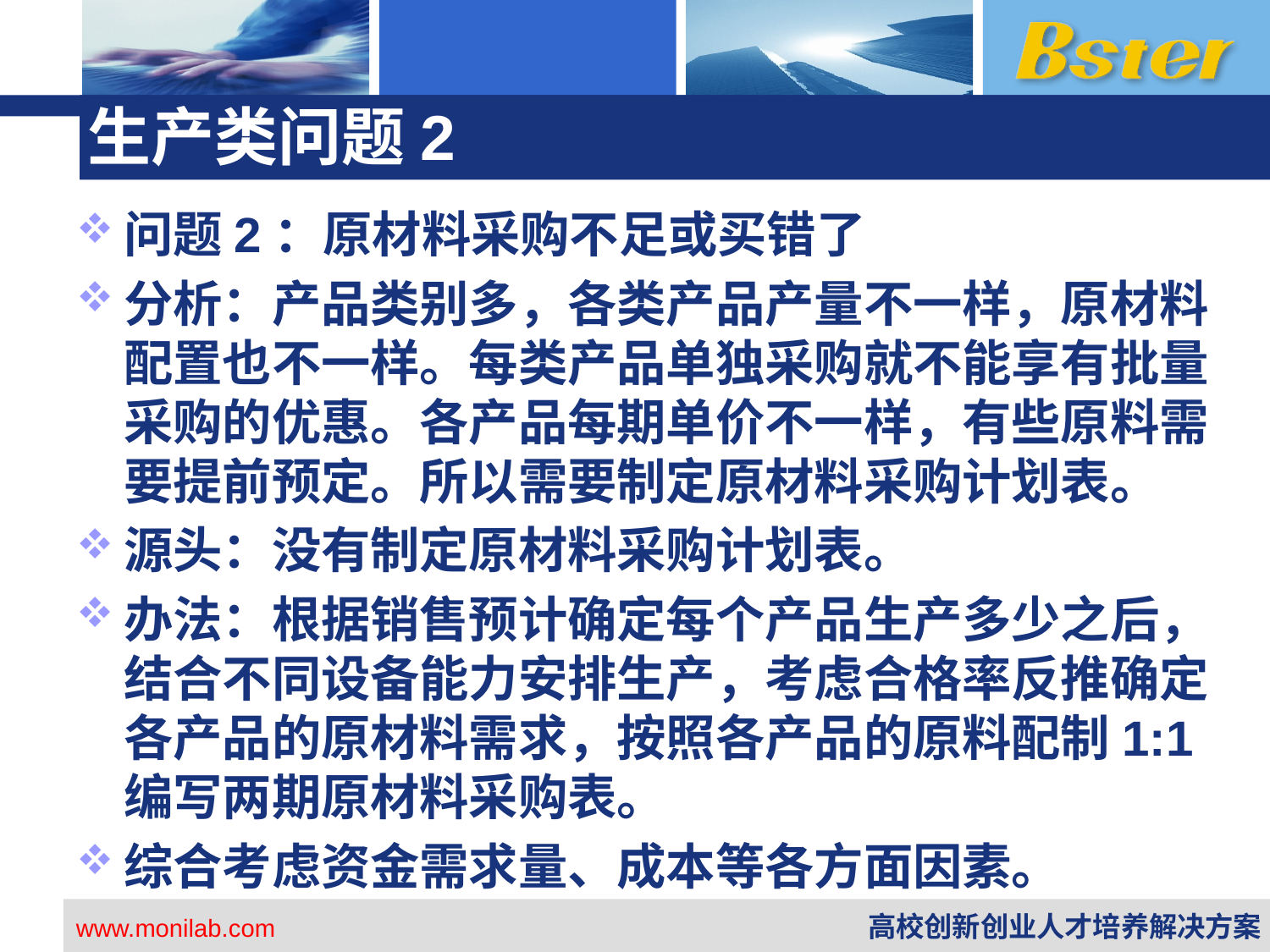

# 生产类问题2
问题2：原材料采购不足或买错了
分析：产品类别多，各类产品产量不一样，原材料配置也不一样。每类产品单独采购就不能享有批量采购的优惠。各产品每期单价不一样，有些原料需要提前预定。所以需要制定原材料采购计划表。
源头：没有制定原材料采购计划表。
办法：根据销售预计确定每个产品生产多少之后，结合不同设备能力安排生产，考虑合格率反推确定各产品的原材料需求，按照各产品的原料配制1:1编写两期原材料采购表。
综合考虑资金需求量、成本等各方面因素。